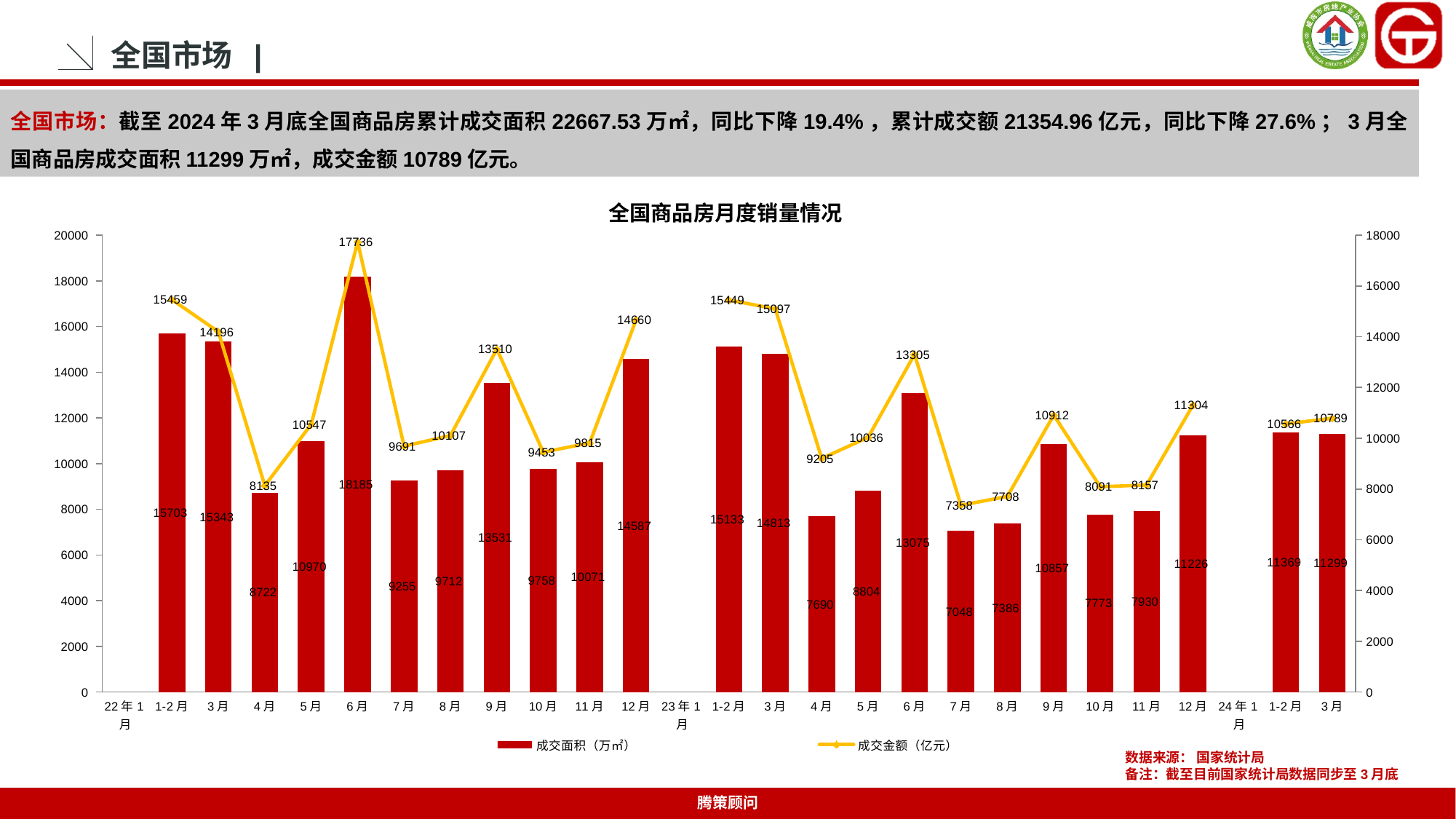

全国市场  |
全国市场：截至2024年3月底全国商品房累计成交面积22667.53万㎡，同比下降19.4%，累计成交额21354.96亿元，同比下降27.6%；3月全国商品房成交面积11299万㎡，成交金额10789亿元。
全国商品房月度销量情况

### Chart

| Category | 成交面积（万㎡） | 成交金额（亿元） |
|---|---|---|
| 22年1月 | None | None |
| 1-2月 | 15702.61 | 15458.67 |
| 3月 | 15343.35 | 14195.93 |
| 4月 | 8722.19 | 8134.8 |
| 5月 | 10970.23 | 10547.2 |
| 6月 | 18184.66 | 17735.78 |
| 7月 | 9254.93 | 9690.62 |
| 8月 | 9712.43 | 10106.52 |
| 9月 | 13531.32 | 13510.17 |
| 10月 | 9757.57 | 9452.53 |
| 11月 | 10070.79 | 9815.37 |
| 12月 | 14586.81 | 14660.25 |
| 23年1月 | None | None |
| 1-2月 | 15132.84 | 15448.57 |
| 3月 | 14812.9 | 15096.55 |
| 4月 | 7690.13 | 9205.3 |
| 5月 | 8804.14 | 10036.17 |
| 6月 | 13074.71 | 13305.18 |
| 7月 | 7048.15 | 7358.44 |
| 8月 | 7385.75 | 7707.67 |
| 9月 | 10857.090000000011 | 10912.399999999994 |
| 10月 | 7772.829999999987 | 8090.570000000007 |
| 11月 | 7930.170000000013 | 8156.939999999988 |
| 12月 | 11226.429999999993 | 11304.420000000013 |
| 24年1月 | None | None |
| 1-2月 | 11368.86 | 10566.34 |
| 3月 | 11298.669999999998 | 10788.619999999999 |
数据来源： 国家统计局
备注：截至目前国家统计局数据同步至3月底